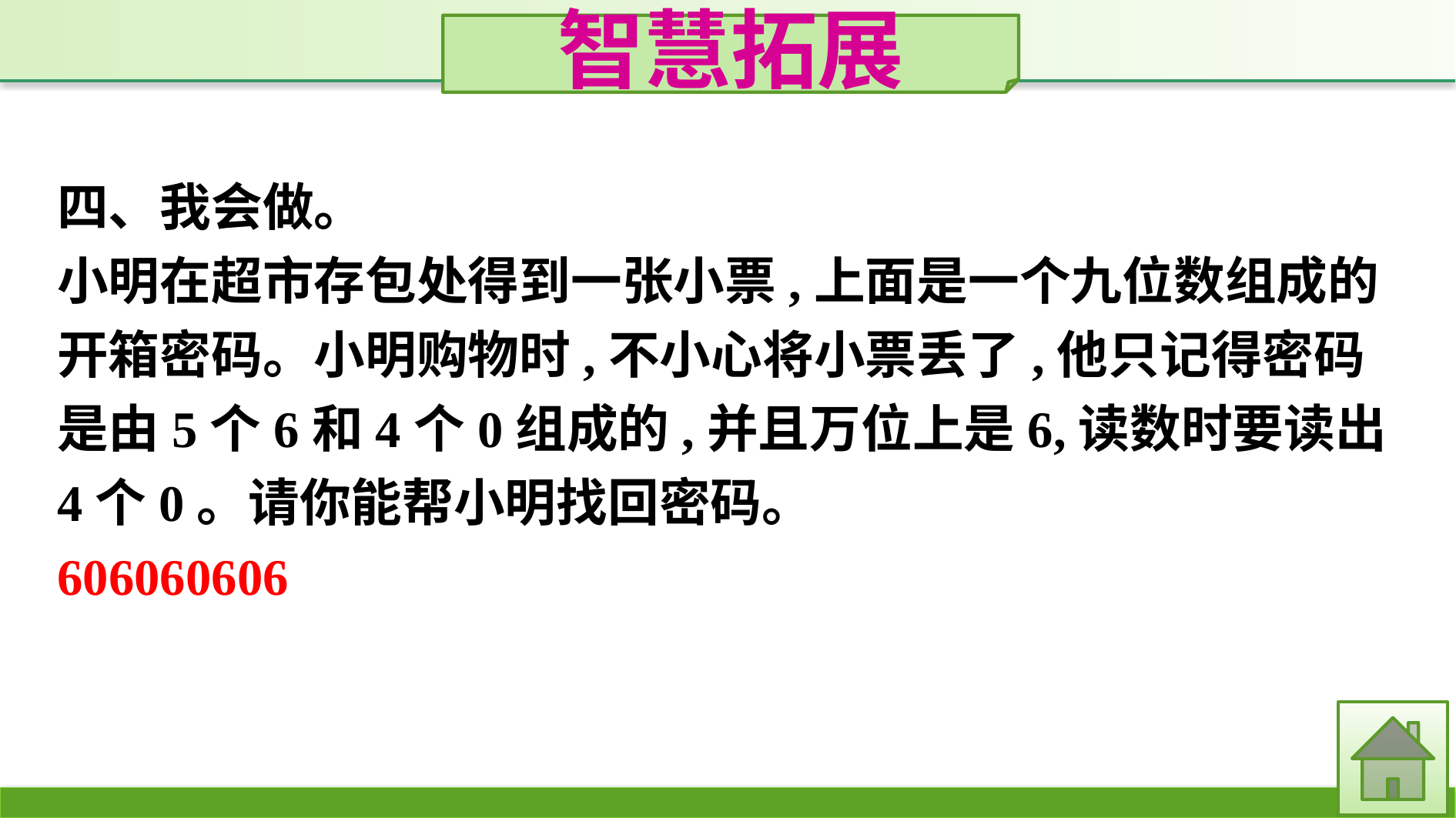

智慧拓展
四、我会做。
小明在超市存包处得到一张小票,上面是一个九位数组成的开箱密码。小明购物时,不小心将小票丢了,他只记得密码是由5个6和4个0组成的,并且万位上是6,读数时要读出4个0。请你能帮小明找回密码。
606060606